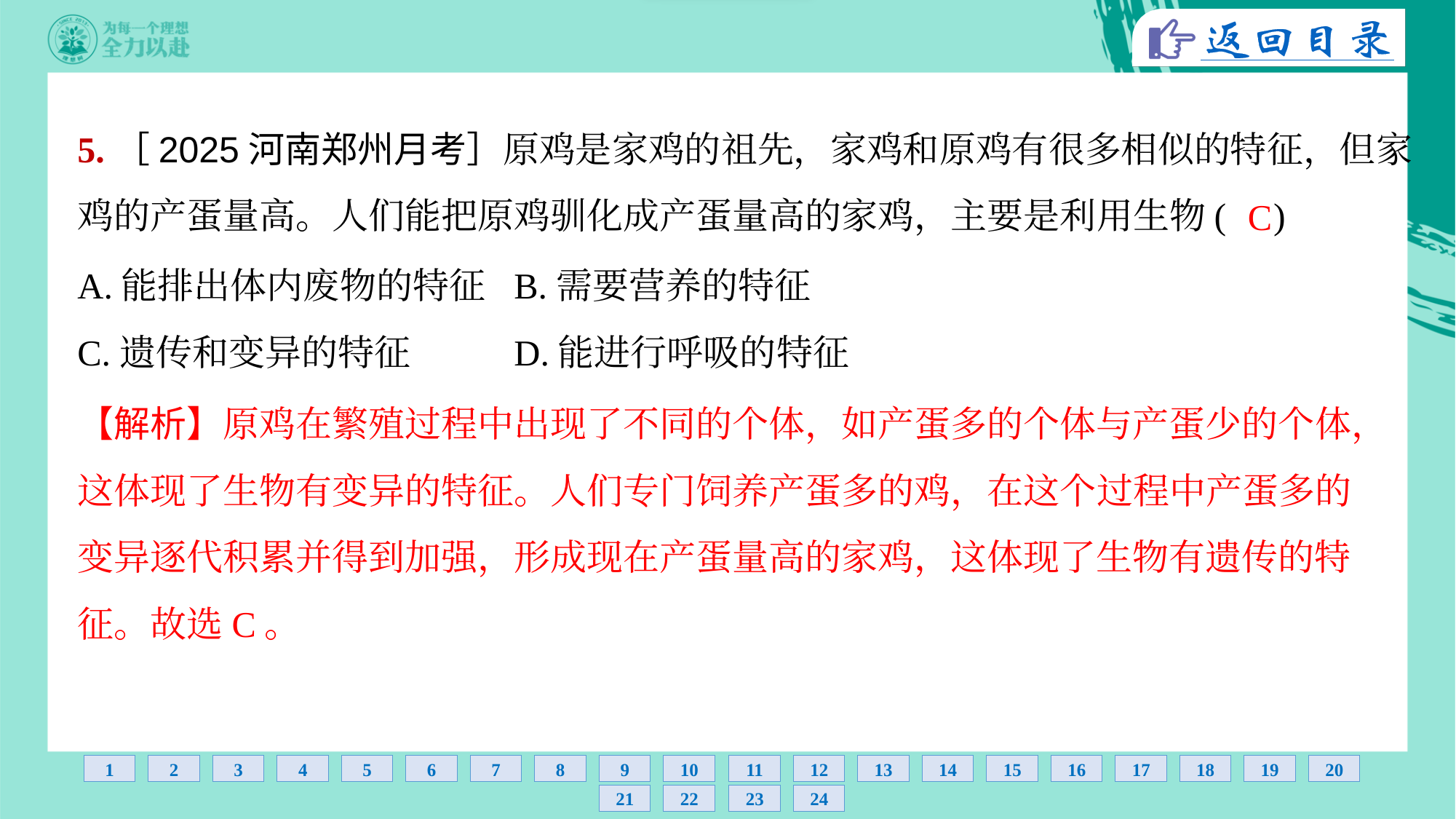

5.［2025河南郑州月考］原鸡是家鸡的祖先，家鸡和原鸡有很多相似的特征，但家
鸡的产蛋量高。人们能把原鸡驯化成产蛋量高的家鸡，主要是利用生物(     )
C
A.能排出体内废物的特征	B.需要营养的特征
C.遗传和变异的特征	D.能进行呼吸的特征
【解析】原鸡在繁殖过程中出现了不同的个体，如产蛋多的个体与产蛋少的个体，
这体现了生物有变异的特征。人们专门饲养产蛋多的鸡，在这个过程中产蛋多的
变异逐代积累并得到加强，形成现在产蛋量高的家鸡，这体现了生物有遗传的特
征。故选C。